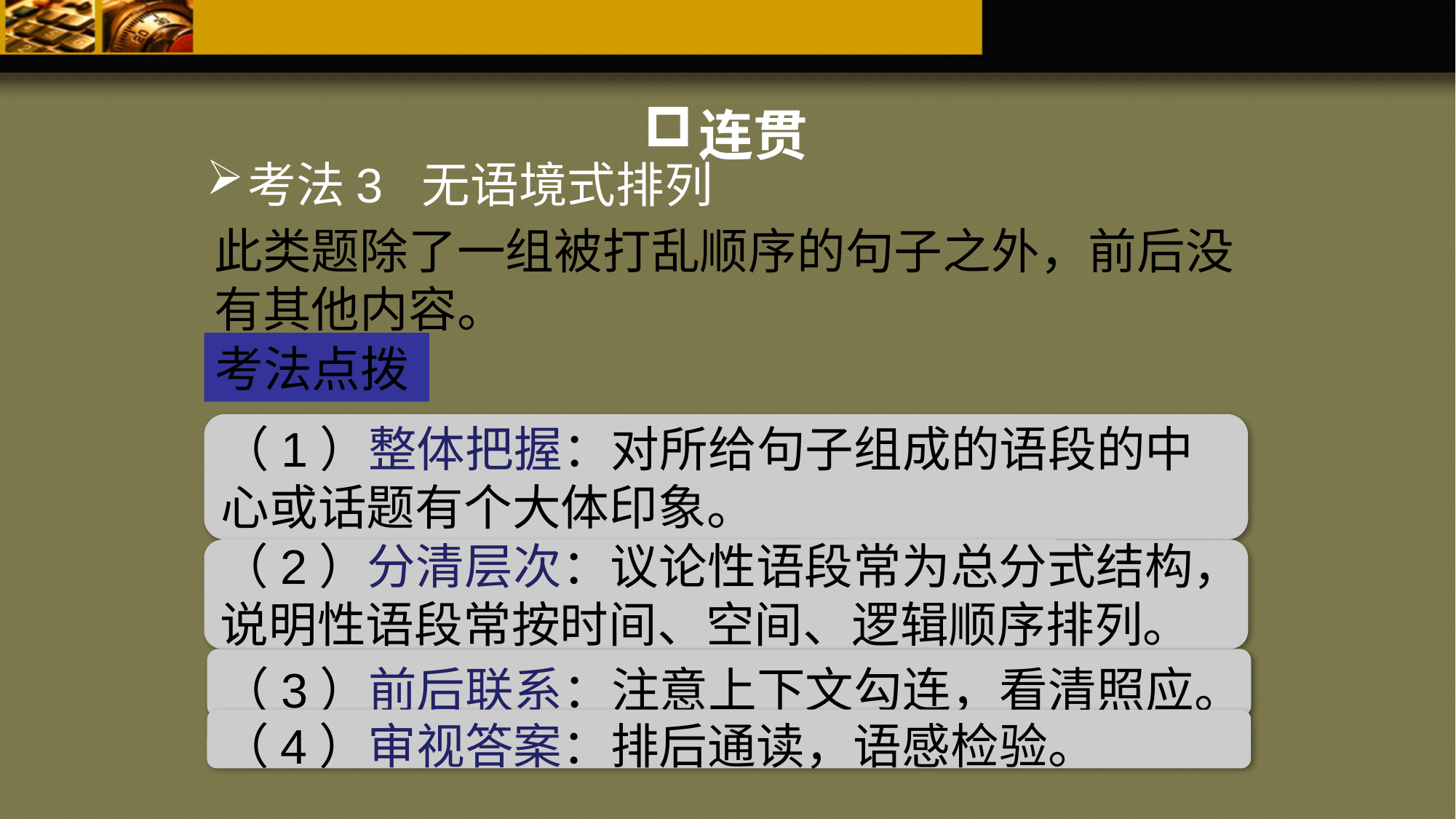

连贯
考法3  无语境式排列
此类题除了一组被打乱顺序的句子之外，前后没有其他内容。
考法点拨
（1）整体把握：对所给句子组成的语段的中心或话题有个大体印象。
（2）分清层次：议论性语段常为总分式结构，说明性语段常按时间、空间、逻辑顺序排列。
（3）前后联系：注意上下文勾连，看清照应。
（4）审视答案：排后通读，语感检验。